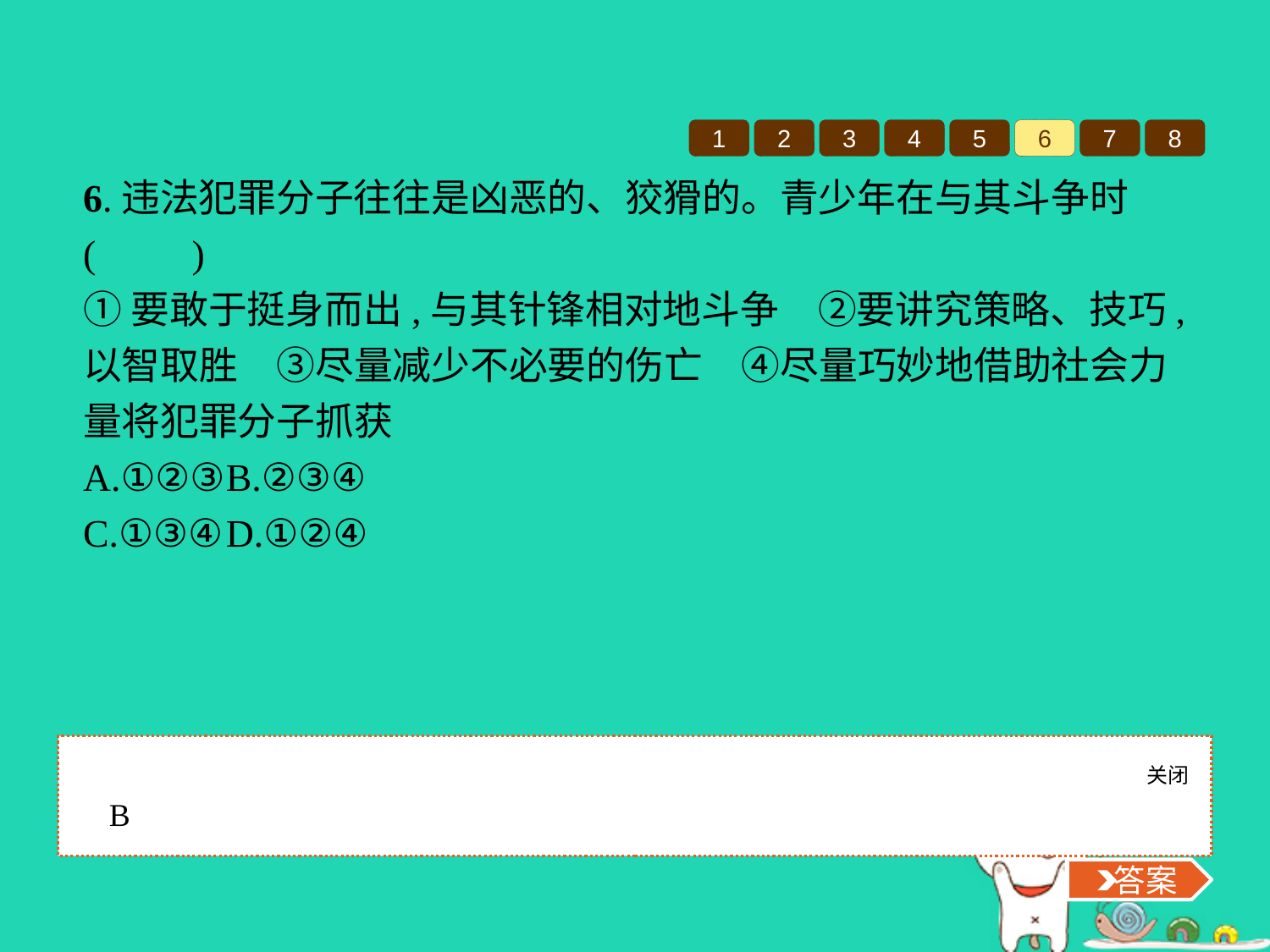

1
2
3
4
5
6
7
8
6.违法犯罪分子往往是凶恶的、狡猾的。青少年在与其斗争时(　　)
①要敢于挺身而出,与其针锋相对地斗争　②要讲究策略、技巧,以智取胜　③尽量减少不必要的伤亡　④尽量巧妙地借助社会力量将犯罪分子抓获
A.①②③	B.②③④
C.①③④	D.①②④

关闭
  答案

B
  答案